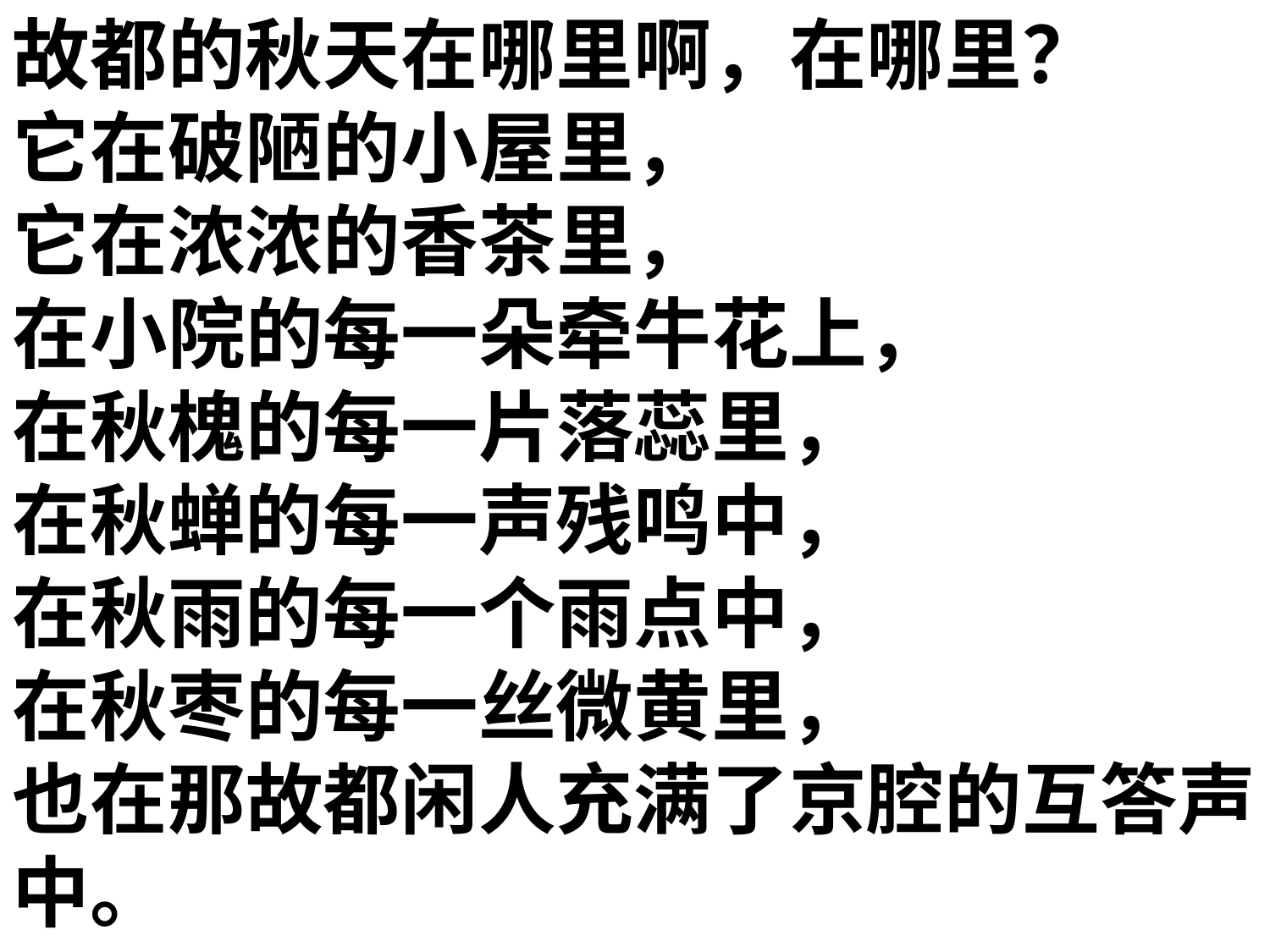

故都的秋天在哪里啊，在哪里？
它在破陋的小屋里，
它在浓浓的香茶里，
在小院的每一朵牵牛花上，
在秋槐的每一片落蕊里，
在秋蝉的每一声残鸣中，
在秋雨的每一个雨点中，
在秋枣的每一丝微黄里，
也在那故都闲人充满了京腔的互答声中。